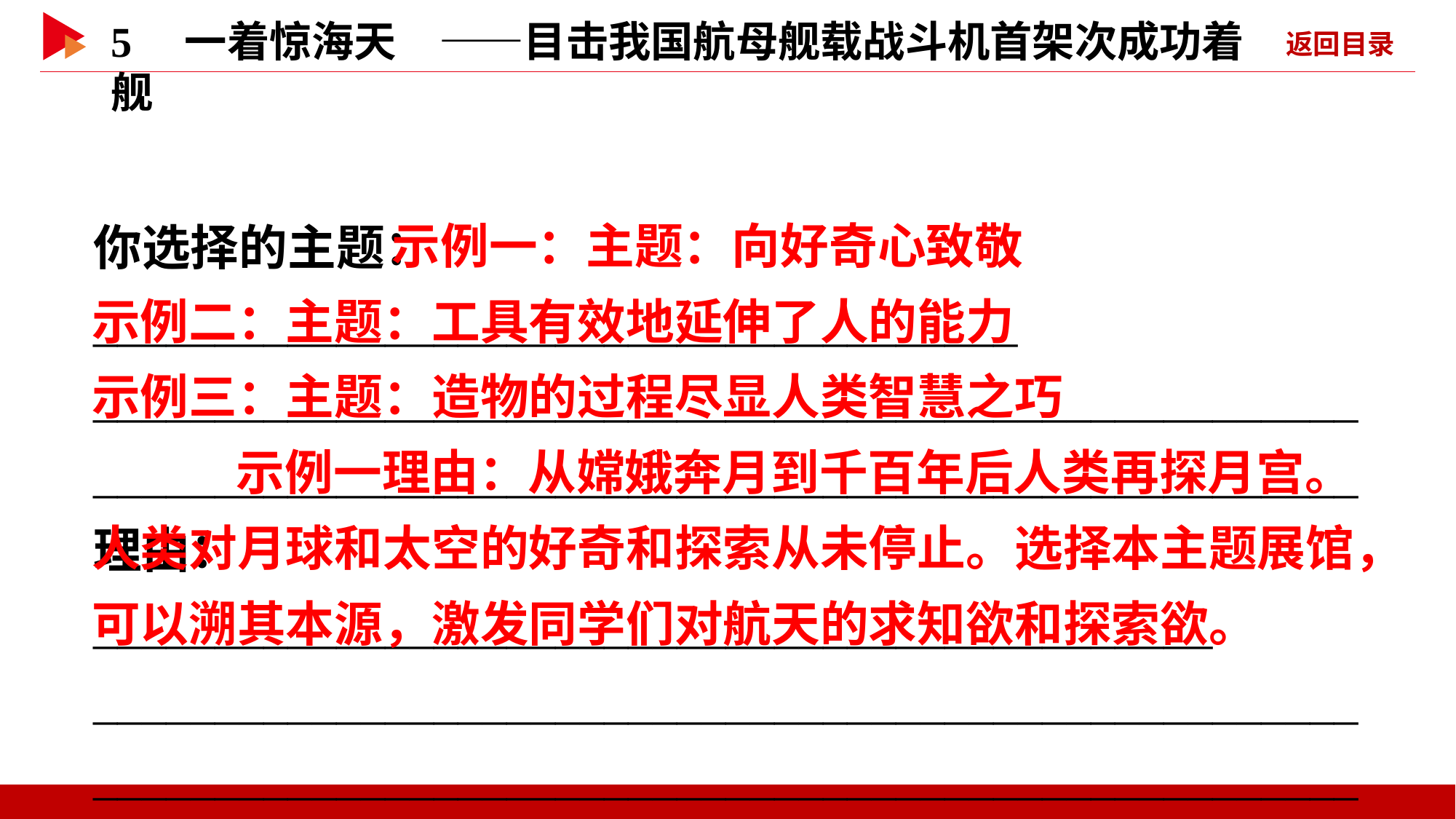

示例一：主题：向好奇心致敬
示例二：主题：工具有效地延伸了人的能力
示例三：主题：造物的过程尽显人类智慧之巧
你选择的主题：______________________________________
________________________________________________________________________________________________________
理由：______________________________________________
________________________________________________________________________________________________________
            示例一理由：从嫦娥奔月到千百年后人类再探月宫。人类对月球和太空的好奇和探索从未停止。选择本主题展馆，可以溯其本源，激发同学们对航天的求知欲和探索欲。